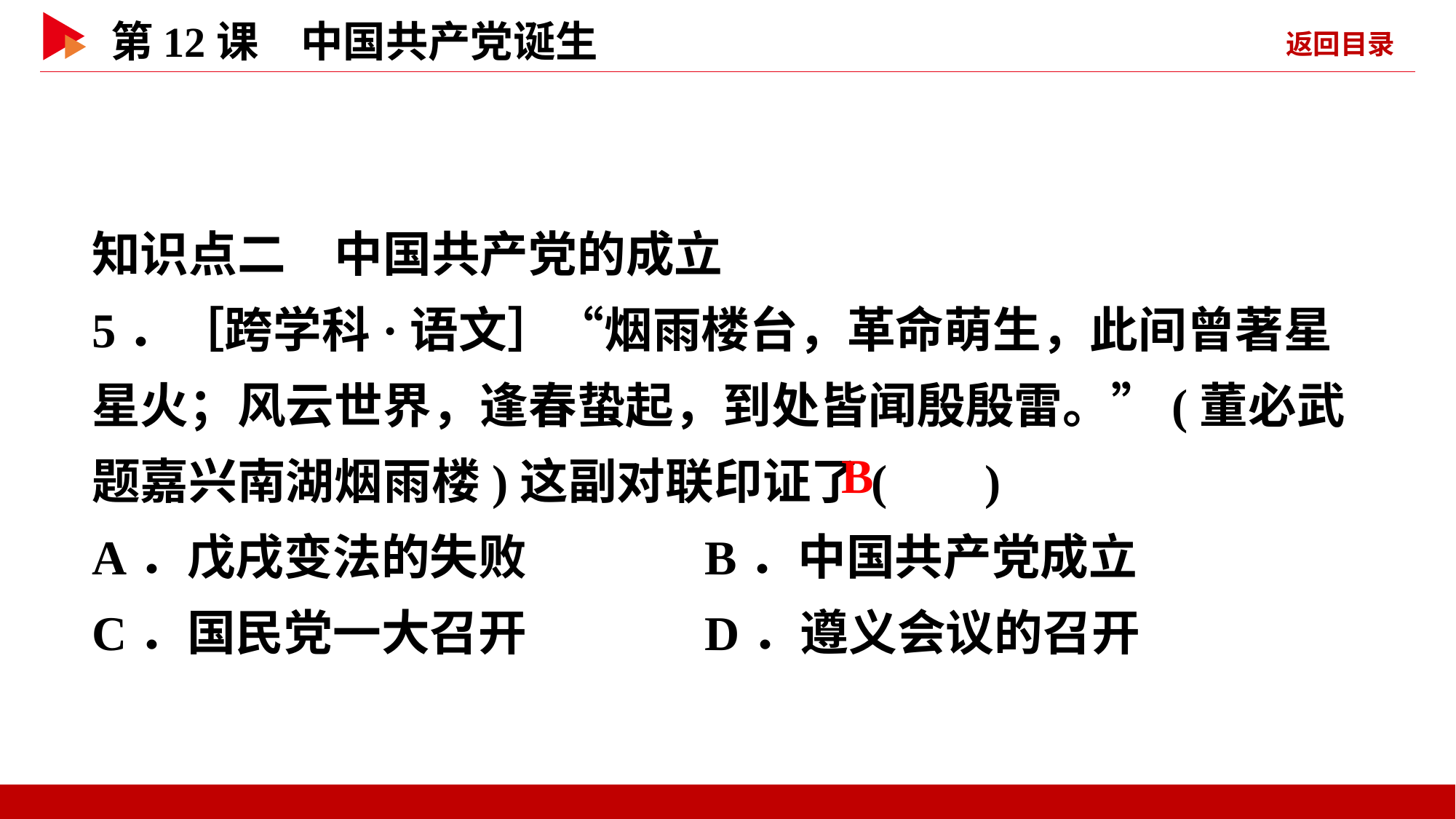

知识点二　中国共产党的成立
5．［跨学科·语文］“烟雨楼台，革命萌生，此间曾著星星火；风云世界，逢春蛰起，到处皆闻殷殷雷。”(董必武题嘉兴南湖烟雨楼)这副对联印证了(        )
A．戊戌变法的失败               B．中国共产党成立
C．国民党一大召开               D．遵义会议的召开
   B